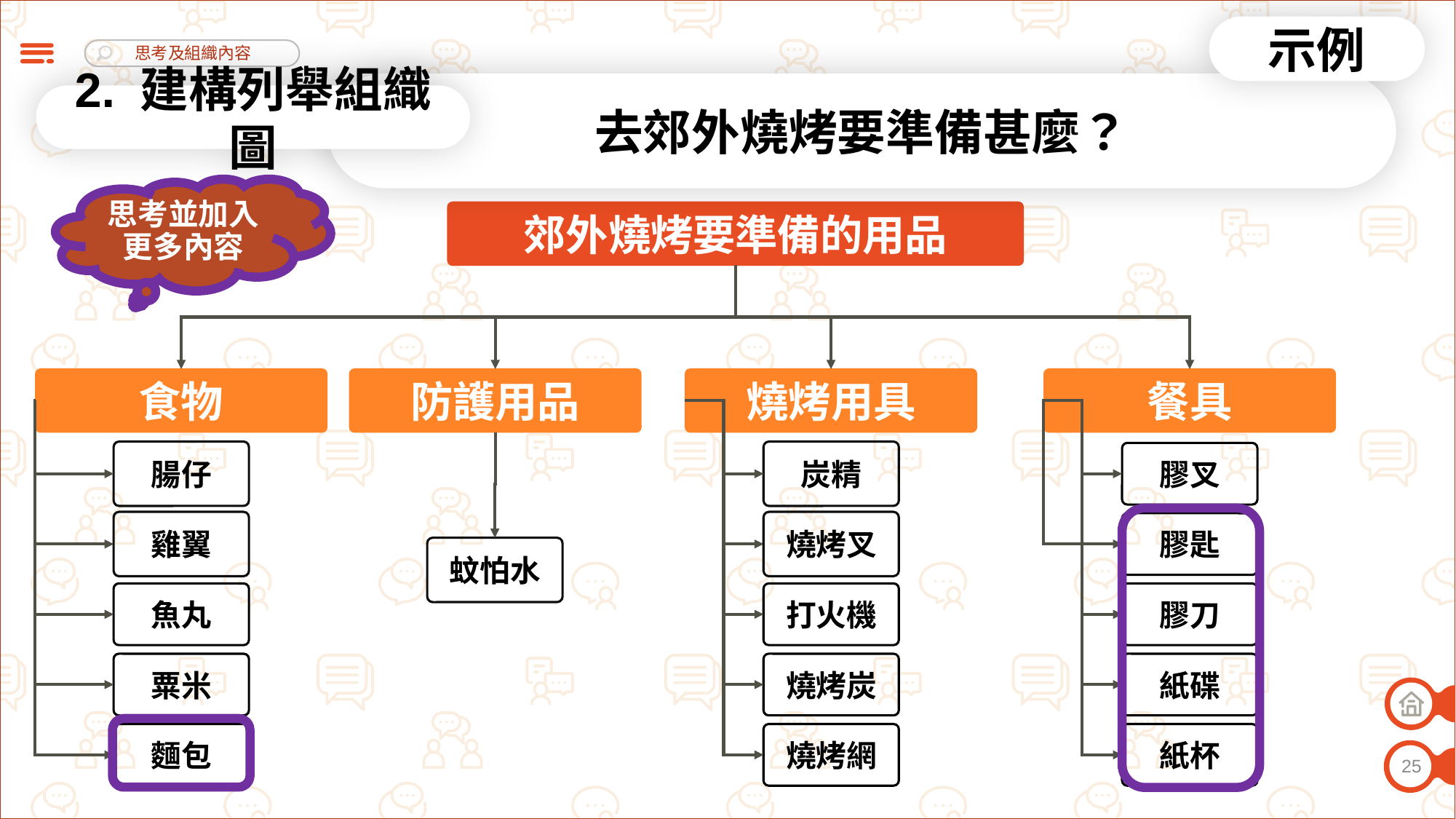

示例
去郊外燒烤要準備甚麼？
2. 建構列舉組織圖
思考並加入更多內容

郊外燒烤要準備的用品

餐具
食物
防護用品
燒烤用具

腸仔

炭精

膠叉

雞翼

燒烤叉

膠匙

蚊怕水

魚丸

打火機

膠刀

粟米

燒烤炭

紙碟

麵包

燒烤網

紙杯
25